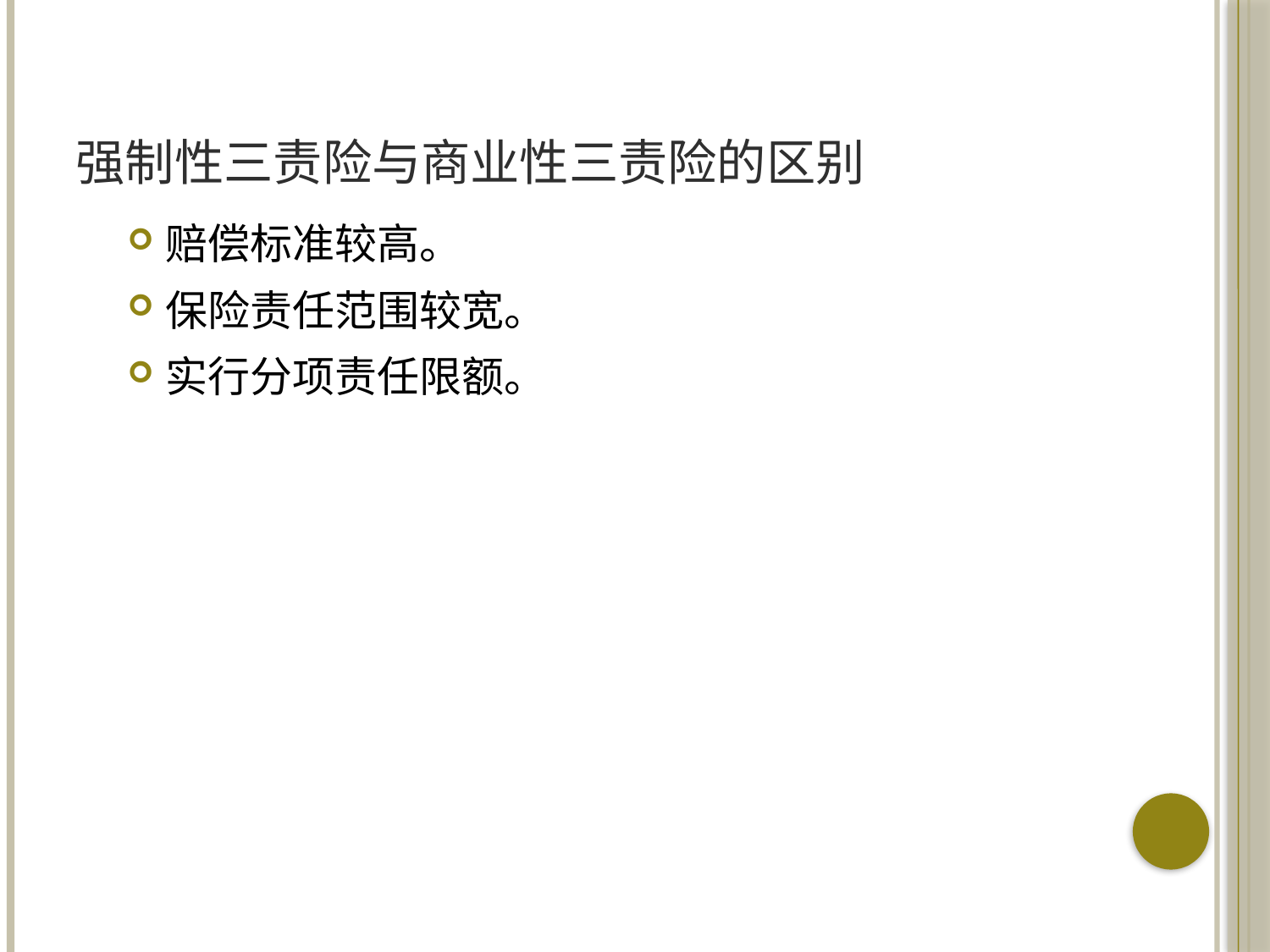

# 强制性三责险与商业性三责险的区别
赔偿标准较高。
保险责任范围较宽。
实行分项责任限额。